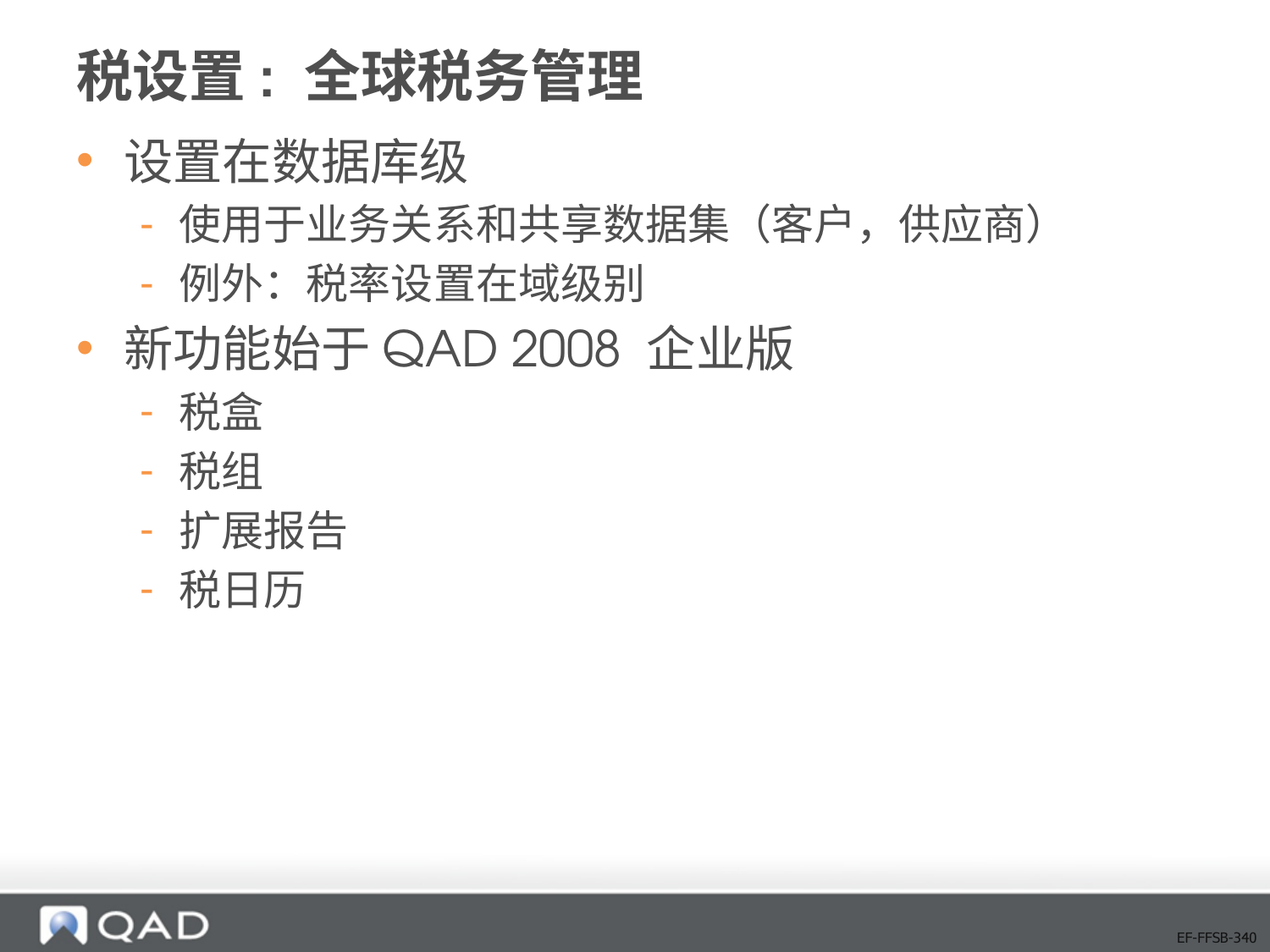

# 税设置: 全球税务管理
设置在数据库级
使用于业务关系和共享数据集（客户，供应商）
例外：税率设置在域级别
新功能始于QAD 2008 企业版
税盒
税组
扩展报告
税日历
EF-FFSB-340